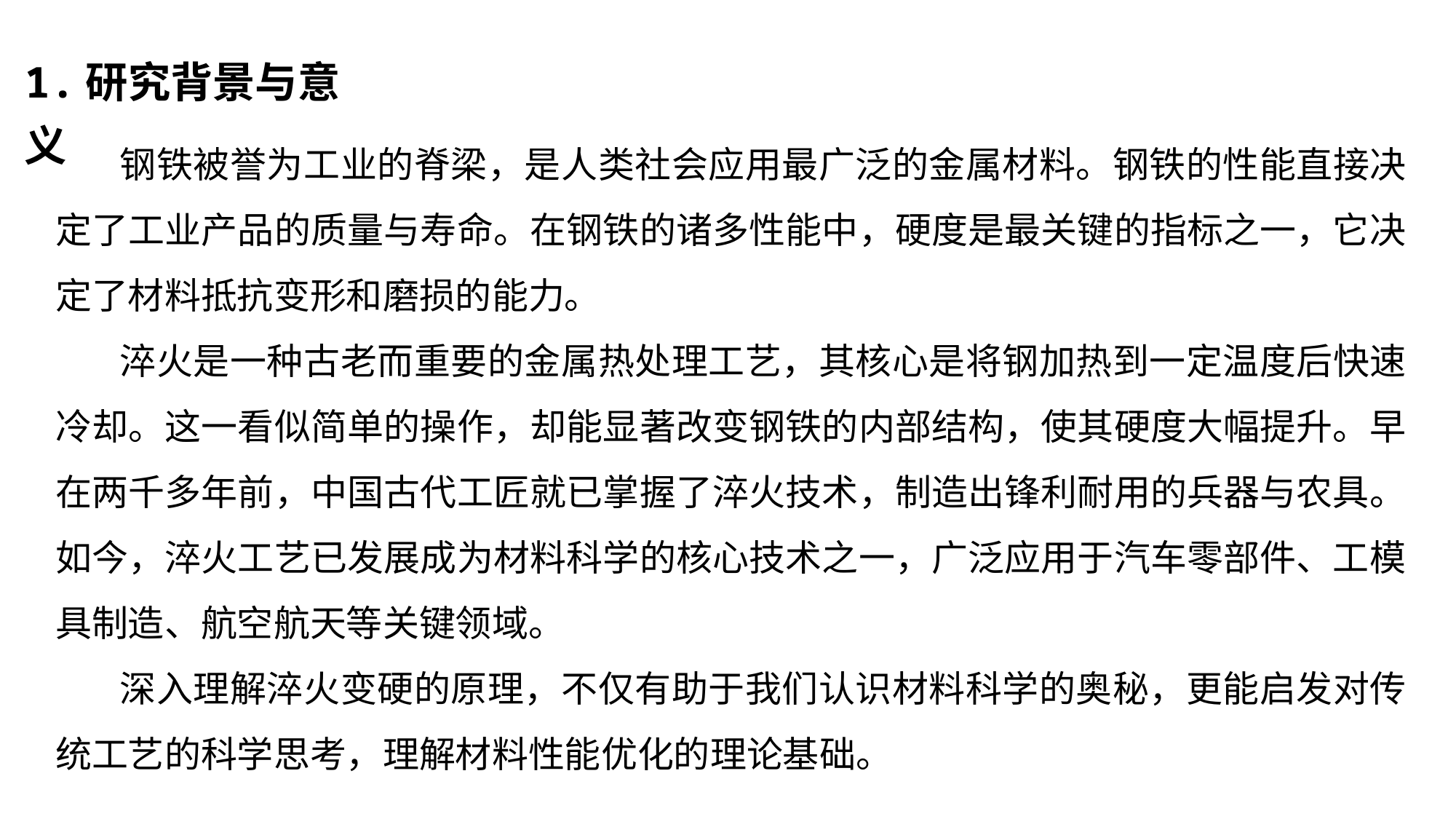

1.研究背景与意义
钢铁被誉为工业的脊梁，是人类社会应用最广泛的金属材料。钢铁的性能直接决定了工业产品的质量与寿命。在钢铁的诸多性能中，硬度是最关键的指标之一，它决定了材料抵抗变形和磨损的能力。
淬火是一种古老而重要的金属热处理工艺，其核心是将钢加热到一定温度后快速冷却。这一看似简单的操作，却能显著改变钢铁的内部结构，使其硬度大幅提升。早在两千多年前，中国古代工匠就已掌握了淬火技术，制造出锋利耐用的兵器与农具。如今，淬火工艺已发展成为材料科学的核心技术之一，广泛应用于汽车零部件、工模具制造、航空航天等关键领域。
深入理解淬火变硬的原理，不仅有助于我们认识材料科学的奥秘，更能启发对传统工艺的科学思考，理解材料性能优化的理论基础。